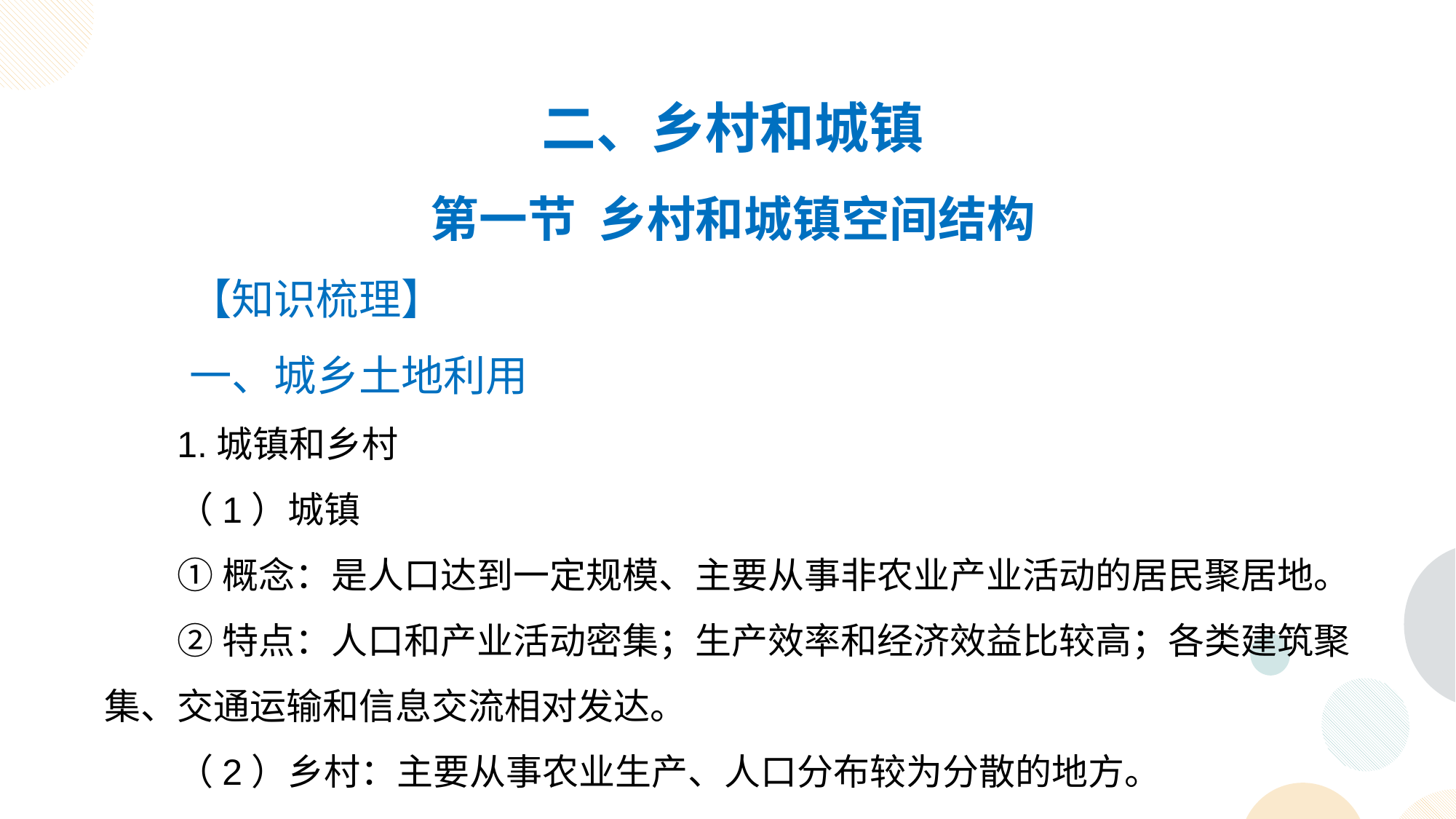

二、乡村和城镇
第一节  乡村和城镇空间结构
【知识梳理】
一、城乡土地利用
1.城镇和乡村
（1）城镇
①概念：是人口达到一定规模、主要从事非农业产业活动的居民聚居地。
②特点：人口和产业活动密集；生产效率和经济效益比较高；各类建筑聚集、交通运输和信息交流相对发达。
（2）乡村：主要从事农业生产、人口分布较为分散的地方。